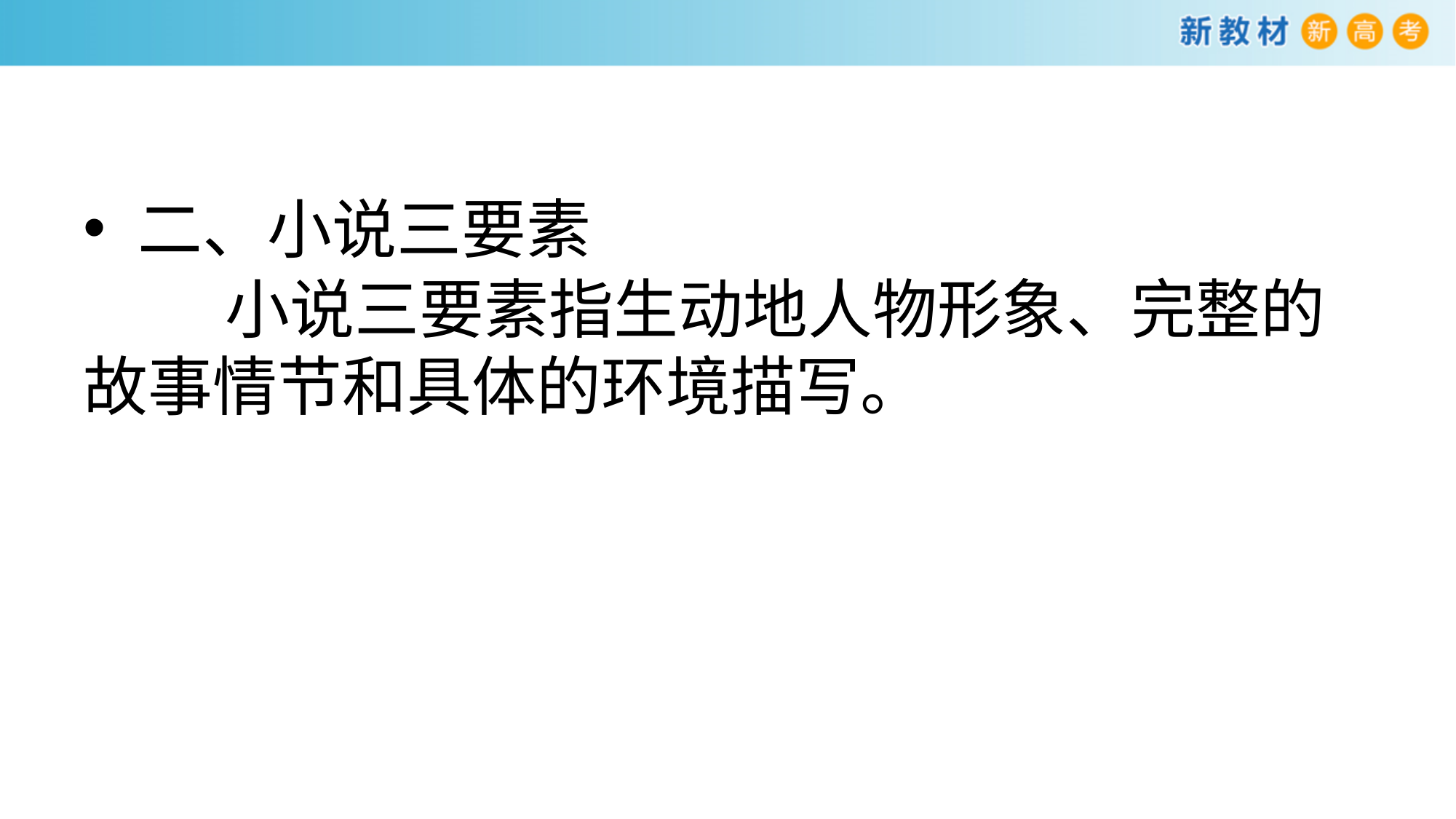

二、小说三要素
       小说三要素指生动地人物形象、完整的故事情节和具体的环境描写。